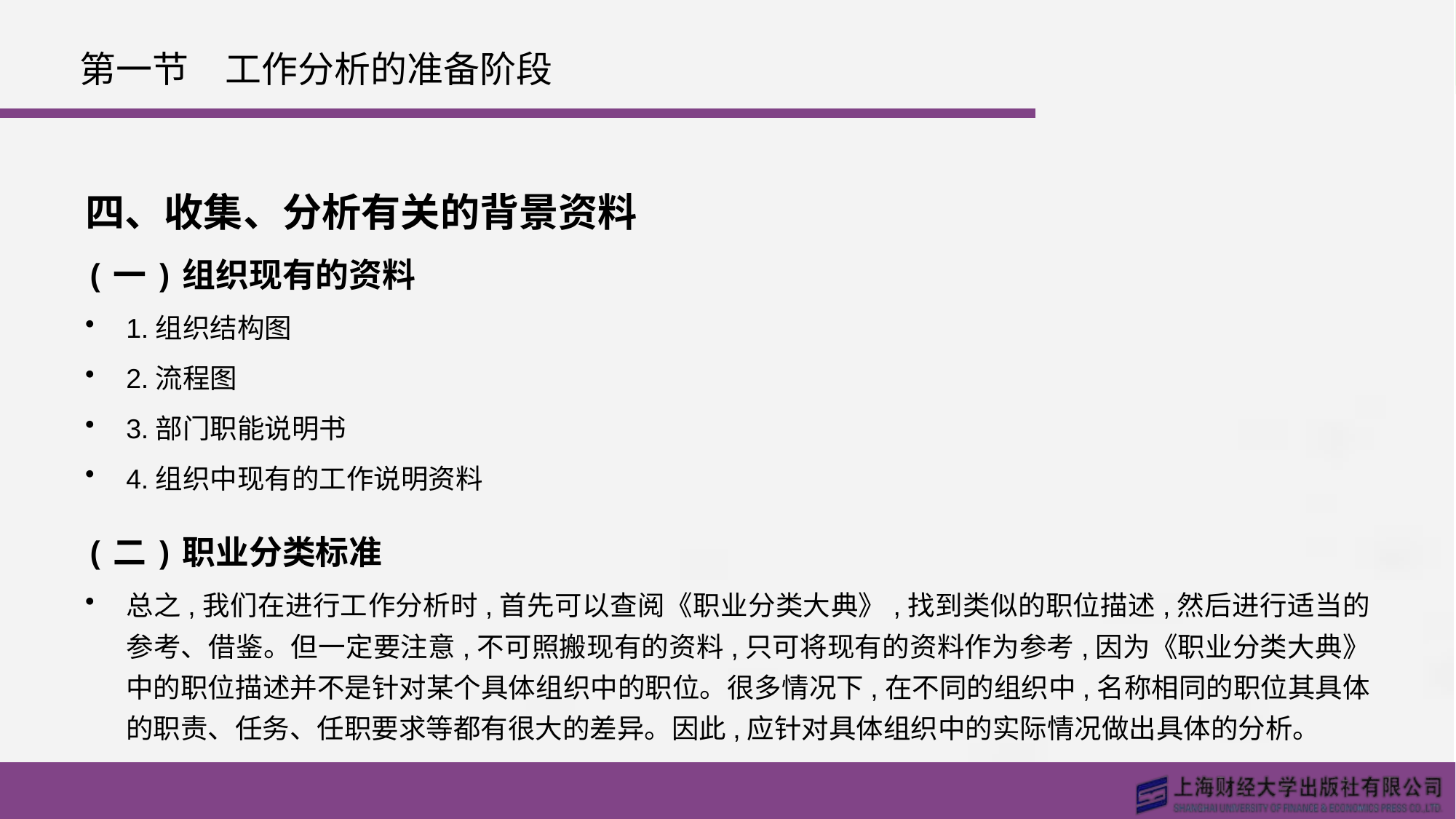

# 第一节　工作分析的准备阶段
四、收集、分析有关的背景资料
(一)组织现有的资料
1.组织结构图
2.流程图
3.部门职能说明书
4.组织中现有的工作说明资料
(二)职业分类标准
总之,我们在进行工作分析时,首先可以查阅《职业分类大典》,找到类似的职位描述,然后进行适当的参考、借鉴。但一定要注意,不可照搬现有的资料,只可将现有的资料作为参考,因为《职业分类大典》中的职位描述并不是针对某个具体组织中的职位。很多情况下,在不同的组织中,名称相同的职位其具体的职责、任务、任职要求等都有很大的差异。因此,应针对具体组织中的实际情况做出具体的分析。